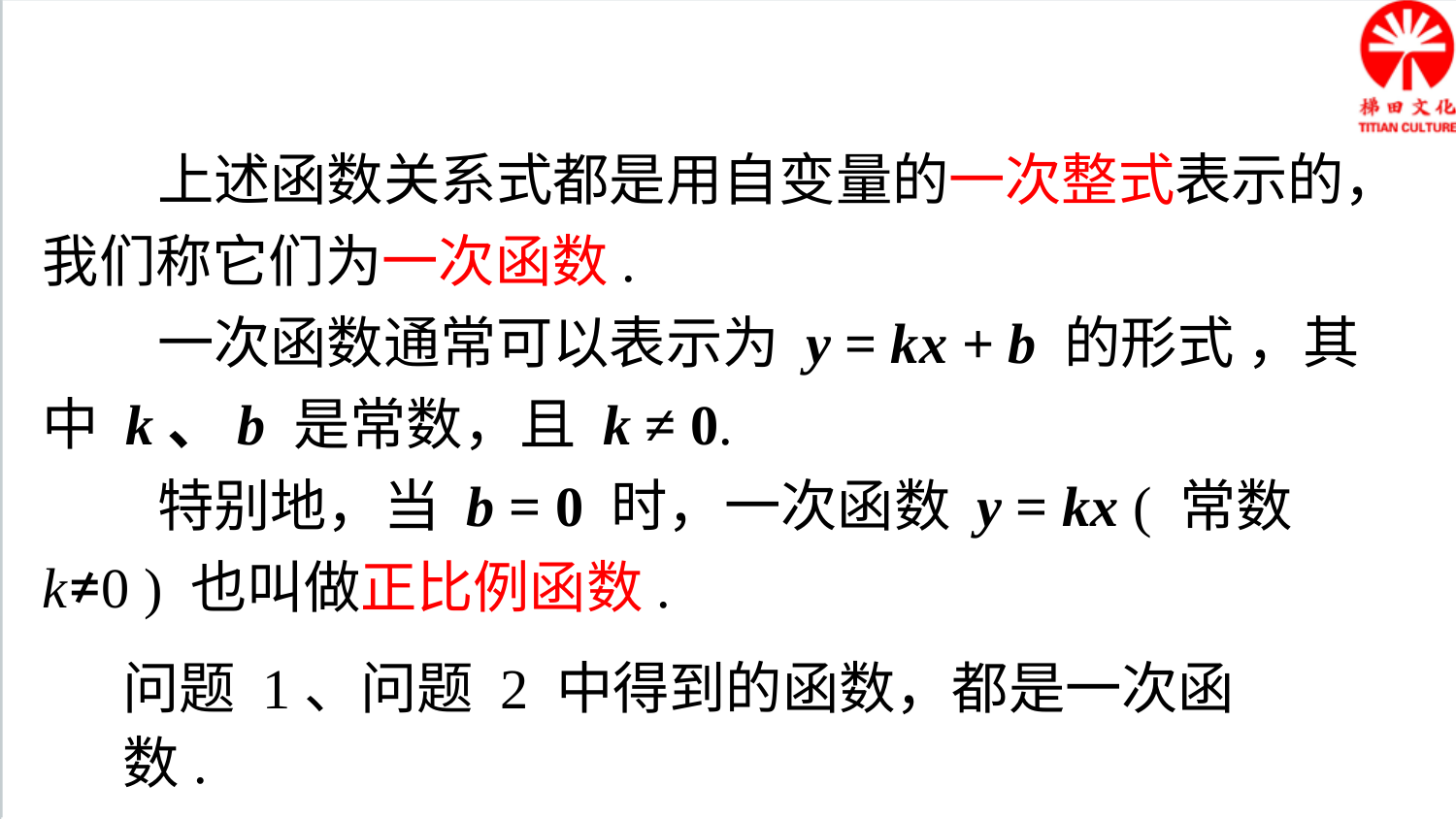

知识要点
        上述函数关系式都是用自变量的一次整式表示的，我们称它们为一次函数.
        一次函数通常可以表示为 y = kx + b 的形式 ，其中 k、b 是常数，且 k ≠ 0.
        特别地，当 b = 0 时，一次函数 y = kx ( 常数 k≠0 ) 也叫做正比例函数.
问题 1、问题 2 中得到的函数，都是一次函数.